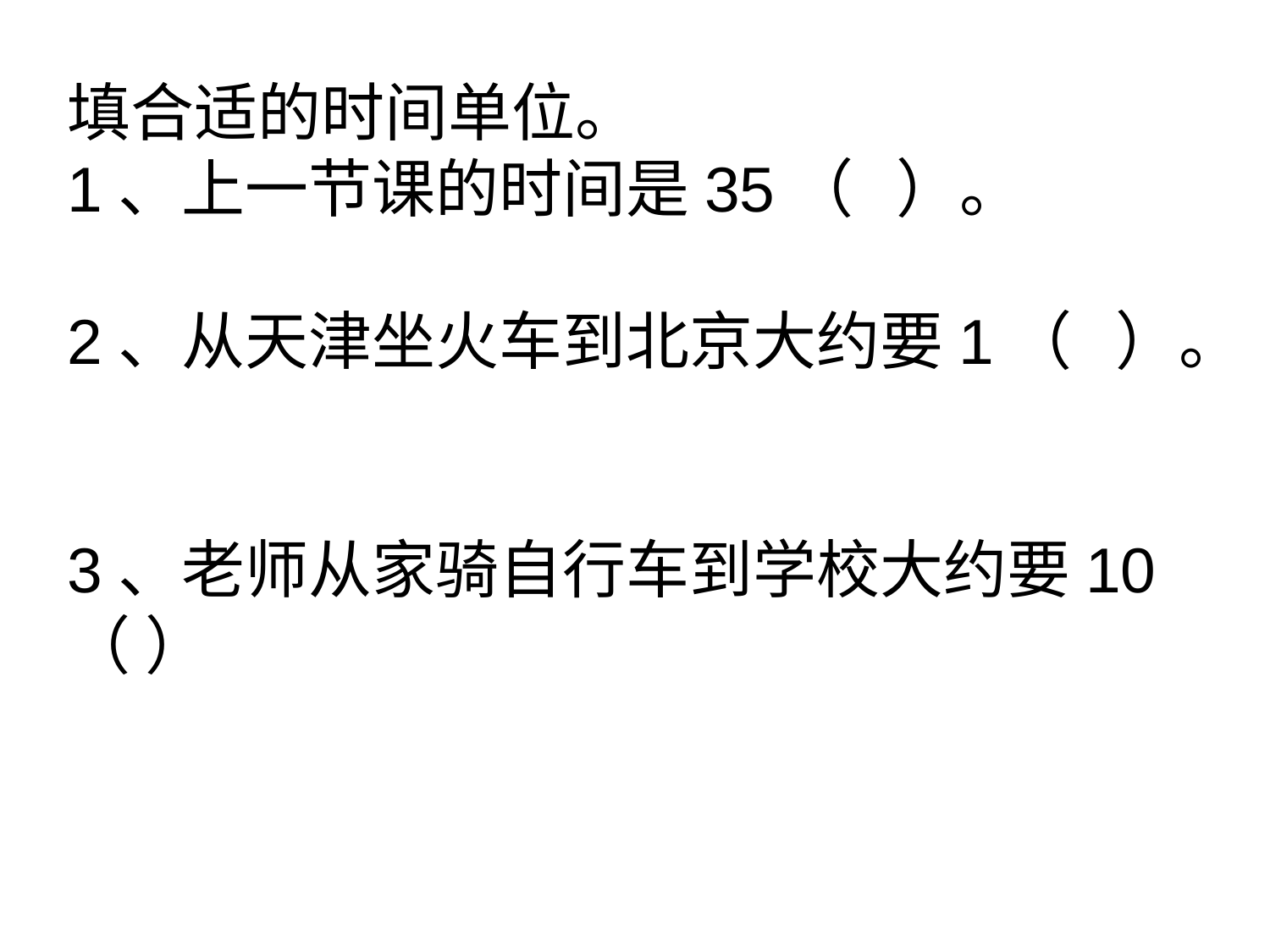

填合适的时间单位。
1、上一节课的时间是35（   ）。
2、从天津坐火车到北京大约要1（   ）。
3、老师从家骑自行车到学校大约要10（ ）